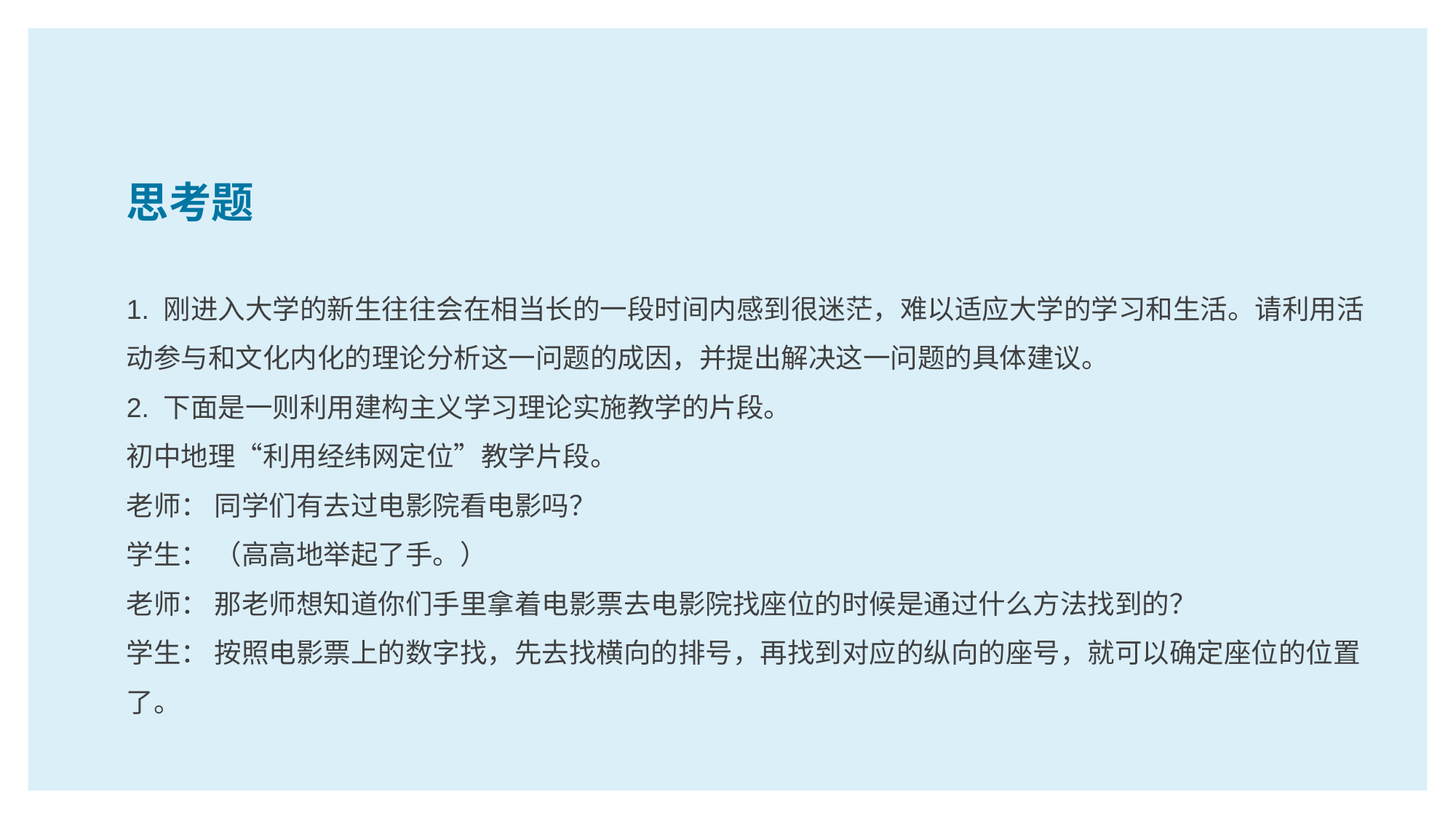

思考题

1. 刚进入大学的新生往往会在相当长的一段时间内感到很迷茫，难以适应大学的学习和生活。请利用活动参与和文化内化的理论分析这一问题的成因，并提出解决这一问题的具体建议。
2. 下面是一则利用建构主义学习理论实施教学的片段。
初中地理“利用经纬网定位”教学片段。
老师： 同学们有去过电影院看电影吗？
学生： （高高地举起了手。）
老师： 那老师想知道你们手里拿着电影票去电影院找座位的时候是通过什么方法找到的？
学生： 按照电影票上的数字找，先去找横向的排号，再找到对应的纵向的座号，就可以确定座位的位置了。